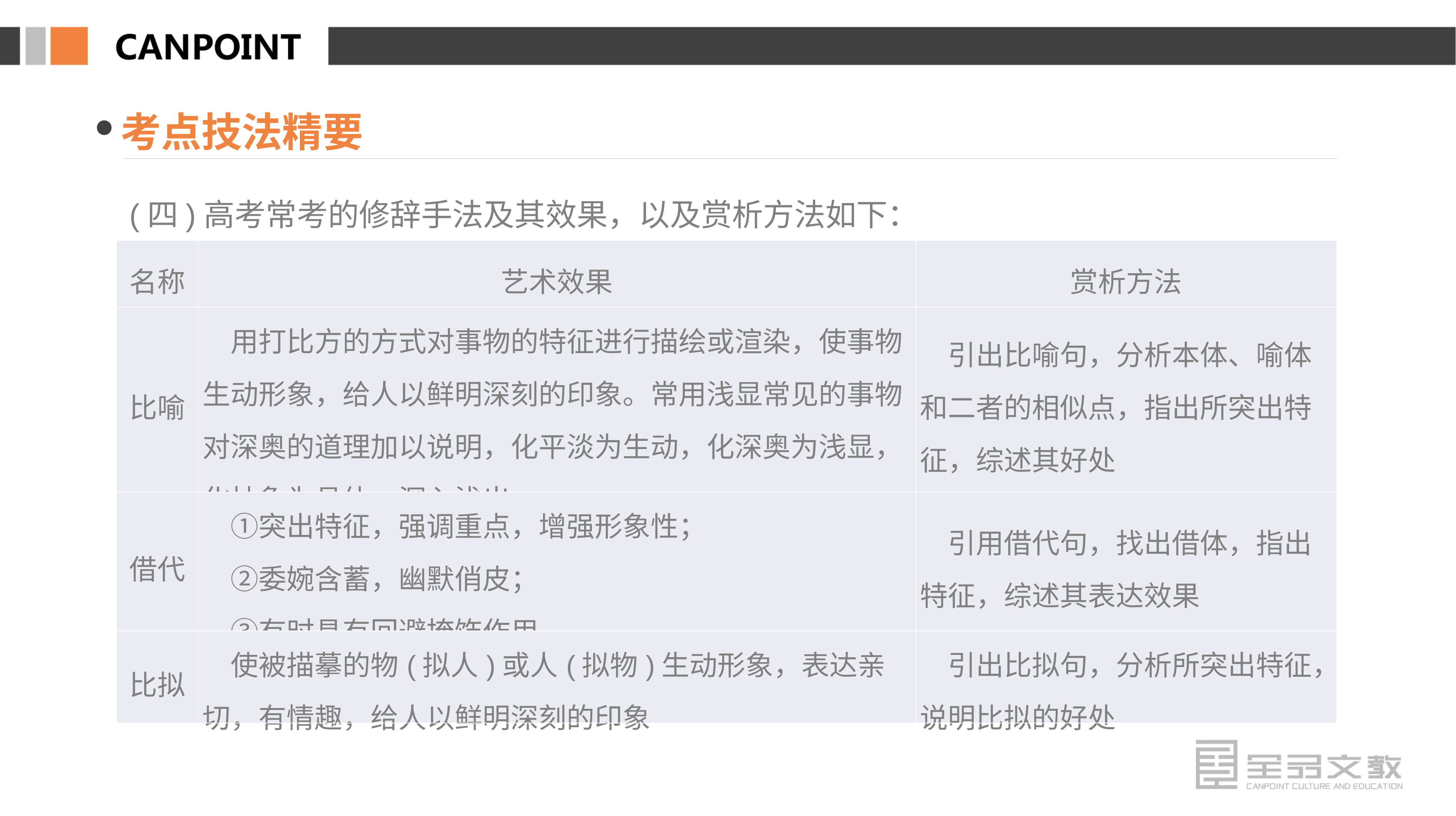

考点技法精要

(四)高考常考的修辞手法及其效果，以及赏析方法如下：
| 名称 | 艺术效果 | 赏析方法 |
| --- | --- | --- |
| 比喻 | 用打比方的方式对事物的特征进行描绘或渲染，使事物生动形象，给人以鲜明深刻的印象。常用浅显常见的事物对深奥的道理加以说明，化平淡为生动，化深奥为浅显，化抽象为具体，深入浅出 | 引出比喻句，分析本体、喻体和二者的相似点，指出所突出特征，综述其好处 |
| 借代 | ①突出特征，强调重点，增强形象性； 　②委婉含蓄，幽默俏皮； 　③有时具有回避掩饰作用 | 引用借代句，找出借体，指出特征，综述其表达效果 |
| 比拟 | 使被描摹的物(拟人)或人(拟物)生动形象，表达亲切，有情趣，给人以鲜明深刻的印象 | 引出比拟句，分析所突出特征，说明比拟的好处 |